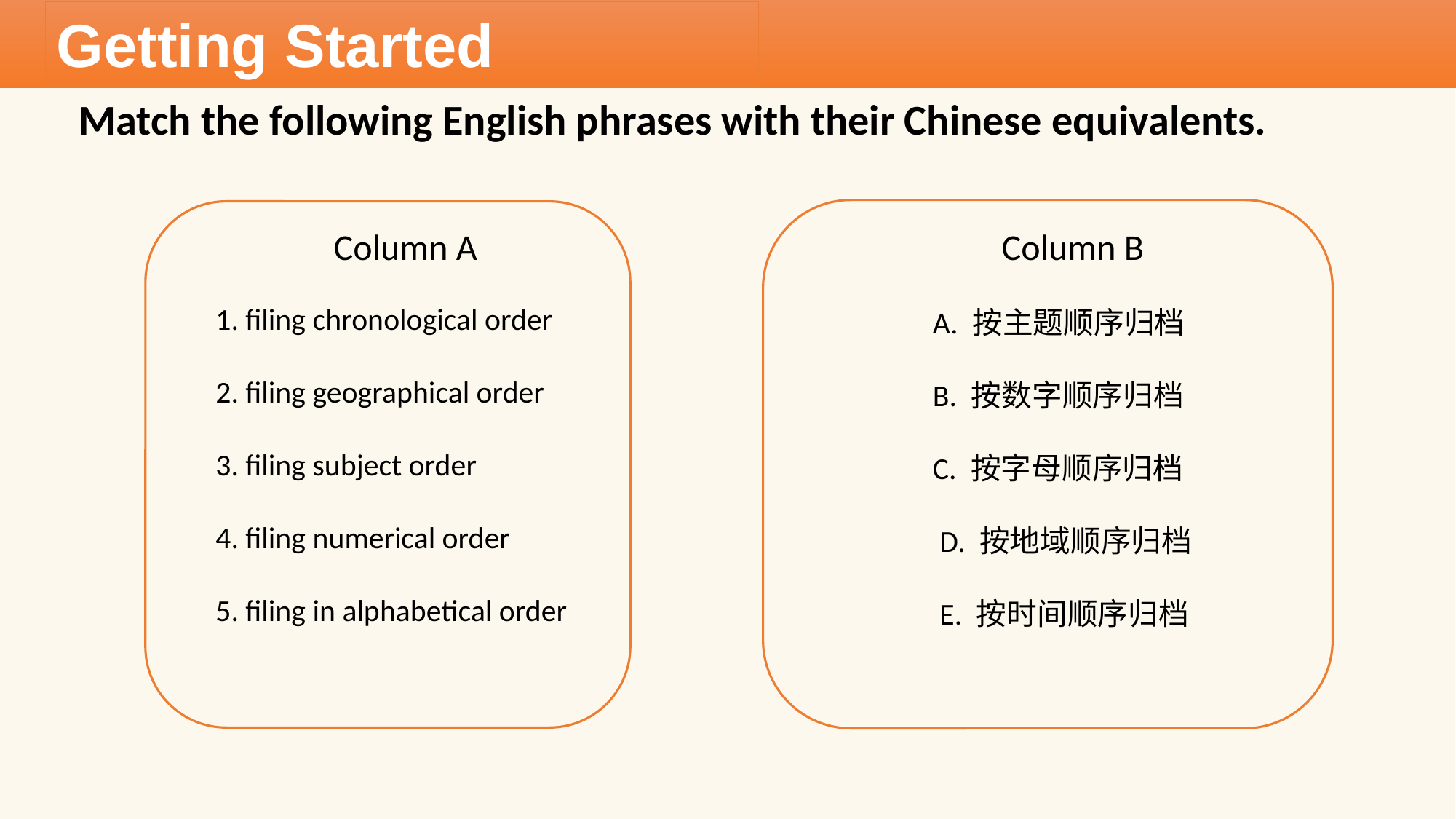

Getting Started
Match the following English phrases with their Chinese equivalents.

Column A

1. filing chronological order

2. filing geographical order

3. filing subject order

4. filing numerical order

5. filing in alphabetical order
Column B

                       A. 按主题顺序归档

                       B. 按数字顺序归档

                       C. 按字母顺序归档

                        D. 按地域顺序归档

                        E. 按时间顺序归档